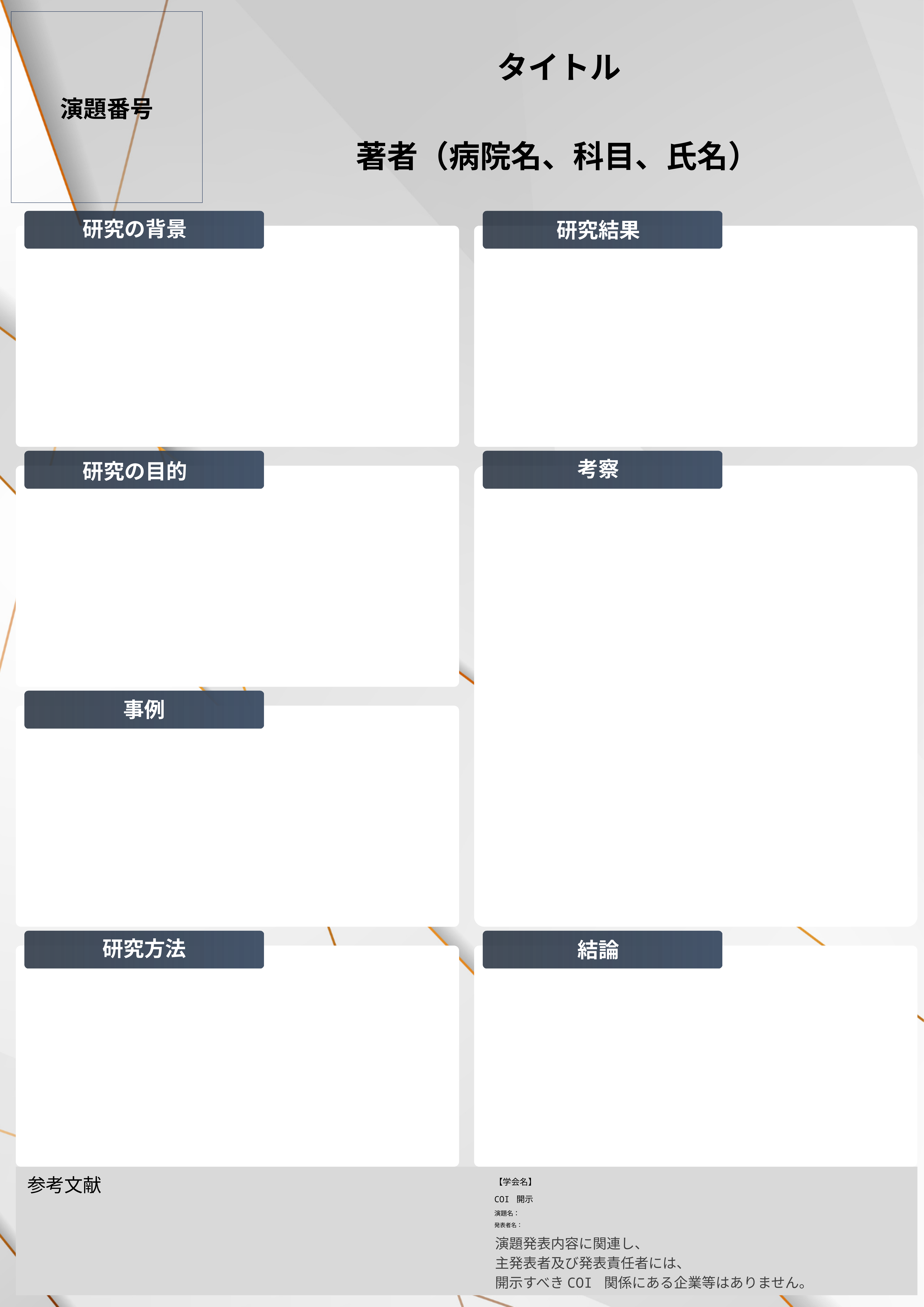

タイトル
演題番号
著者（病院名、科目、氏名）
研究の背景
研究結果

研究の目的
考察

事例

研究方法
結論

【学会名】
COI 開示
演題名：
発表者名：
参考文献
演題発表内容に関連し、
主発表者及び発表責任者には、
開示すべきCOI 関係にある企業等はありません。